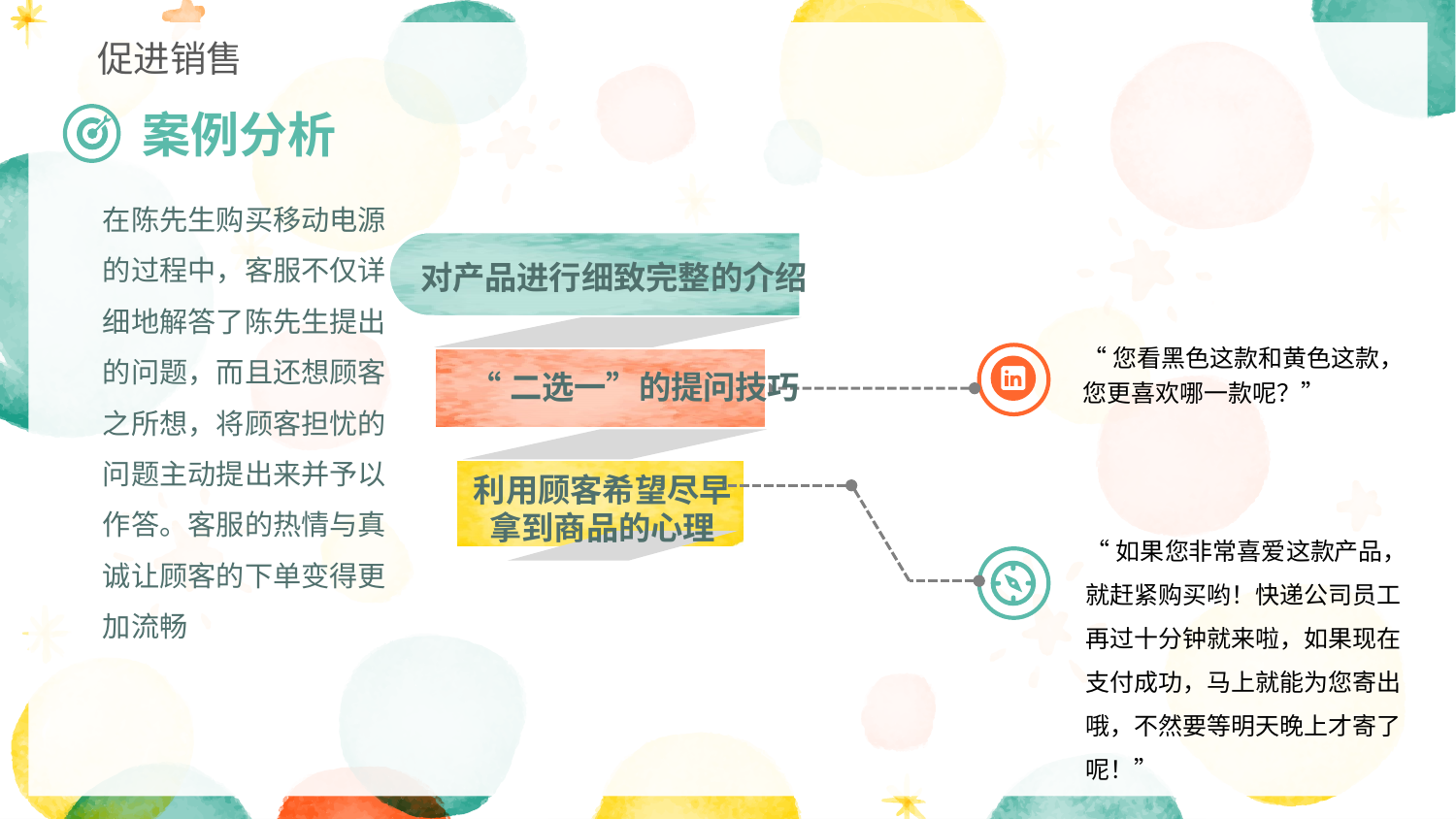

促进销售
案例分析

在陈先生购买移动电源的过程中，客服不仅详细地解答了陈先生提出的问题，而且还想顾客之所想，将顾客担忧的问题主动提出来并予以作答。客服的热情与真诚让顾客的下单变得更加流畅

对产品进行细致完整的介绍

“二选一”的提问技巧

利用顾客希望尽早
拿到商品的心理

“您看黑色这款和黄色这款，您更喜欢哪一款呢？”

“如果您非常喜爱这款产品，就赶紧购买哟！快递公司员工再过十分钟就来啦，如果现在支付成功，马上就能为您寄出哦，不然要等明天晚上才寄了呢！”